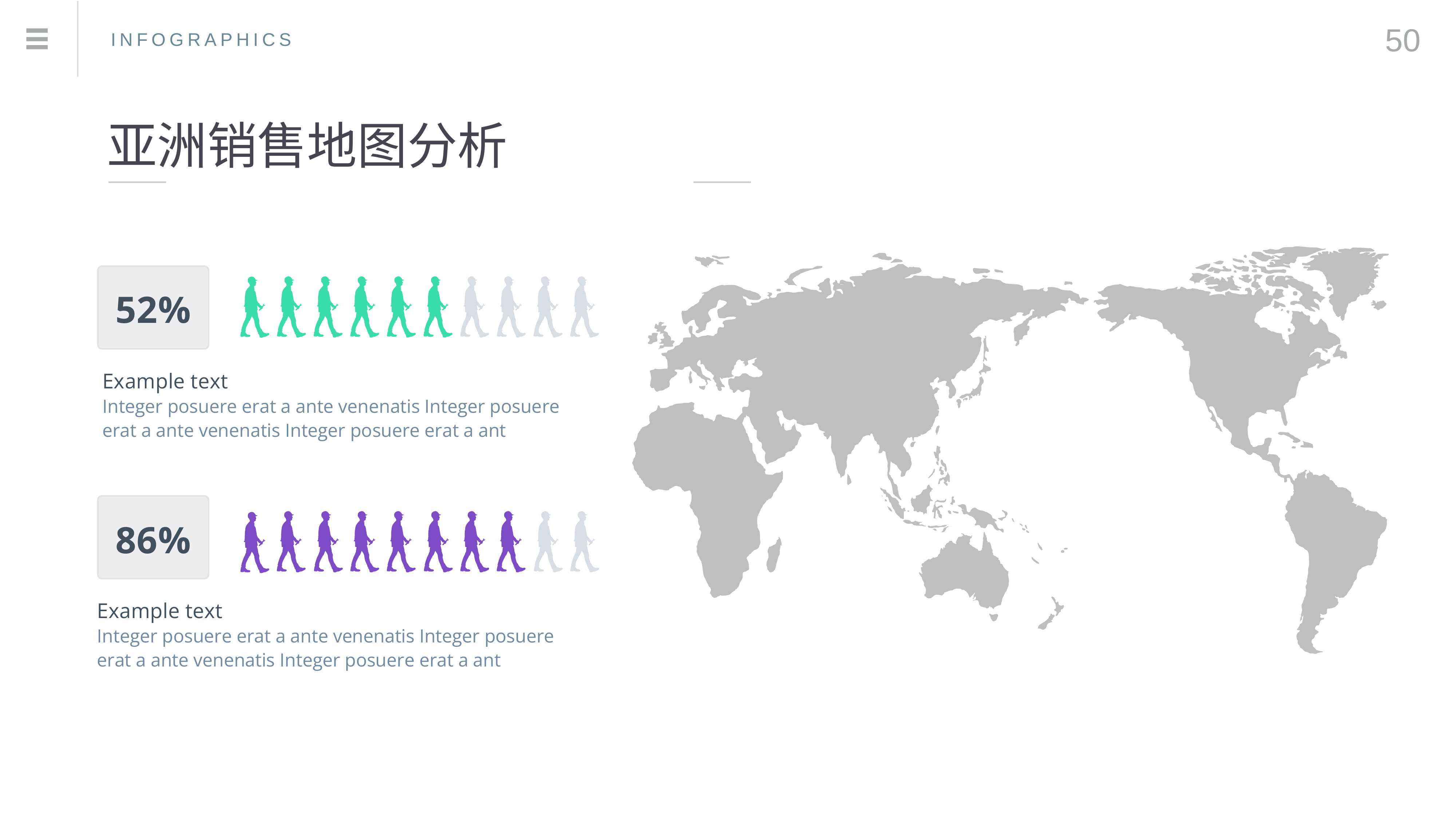

50
INFOGRAPHICS
亚洲销售地图分析

52%
Example text
Integer posuere erat a ante venenatis Integer posuere erat a ante venenatis Integer posuere erat a ant

86%

Example text
Integer posuere erat a ante venenatis Integer posuere erat a ante venenatis Integer posuere erat a ant